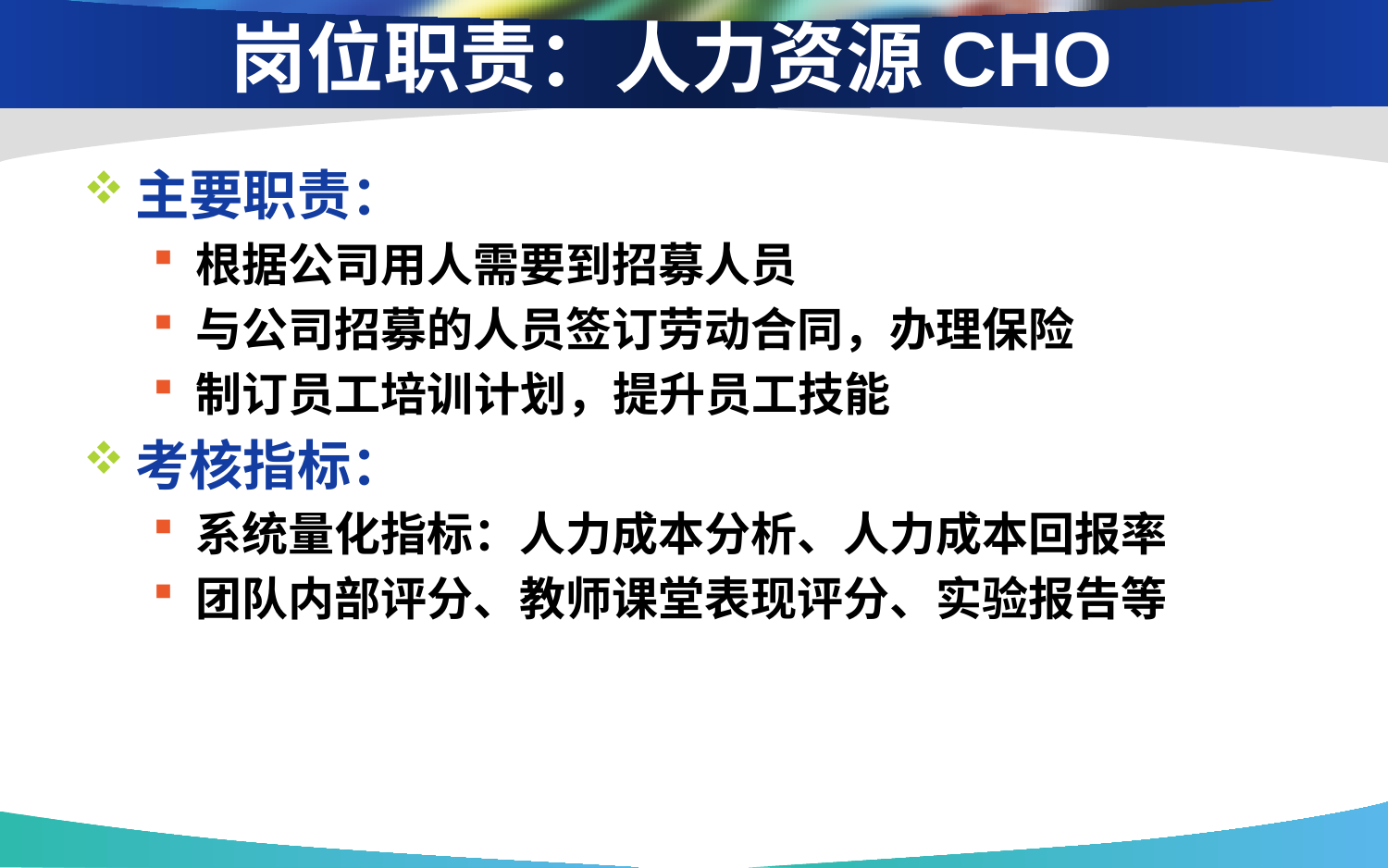

# 岗位职责：人力资源CHO
主要职责：
根据公司用人需要到招募人员
与公司招募的人员签订劳动合同，办理保险
制订员工培训计划，提升员工技能
考核指标：
系统量化指标：人力成本分析、人力成本回报率
团队内部评分、教师课堂表现评分、实验报告等